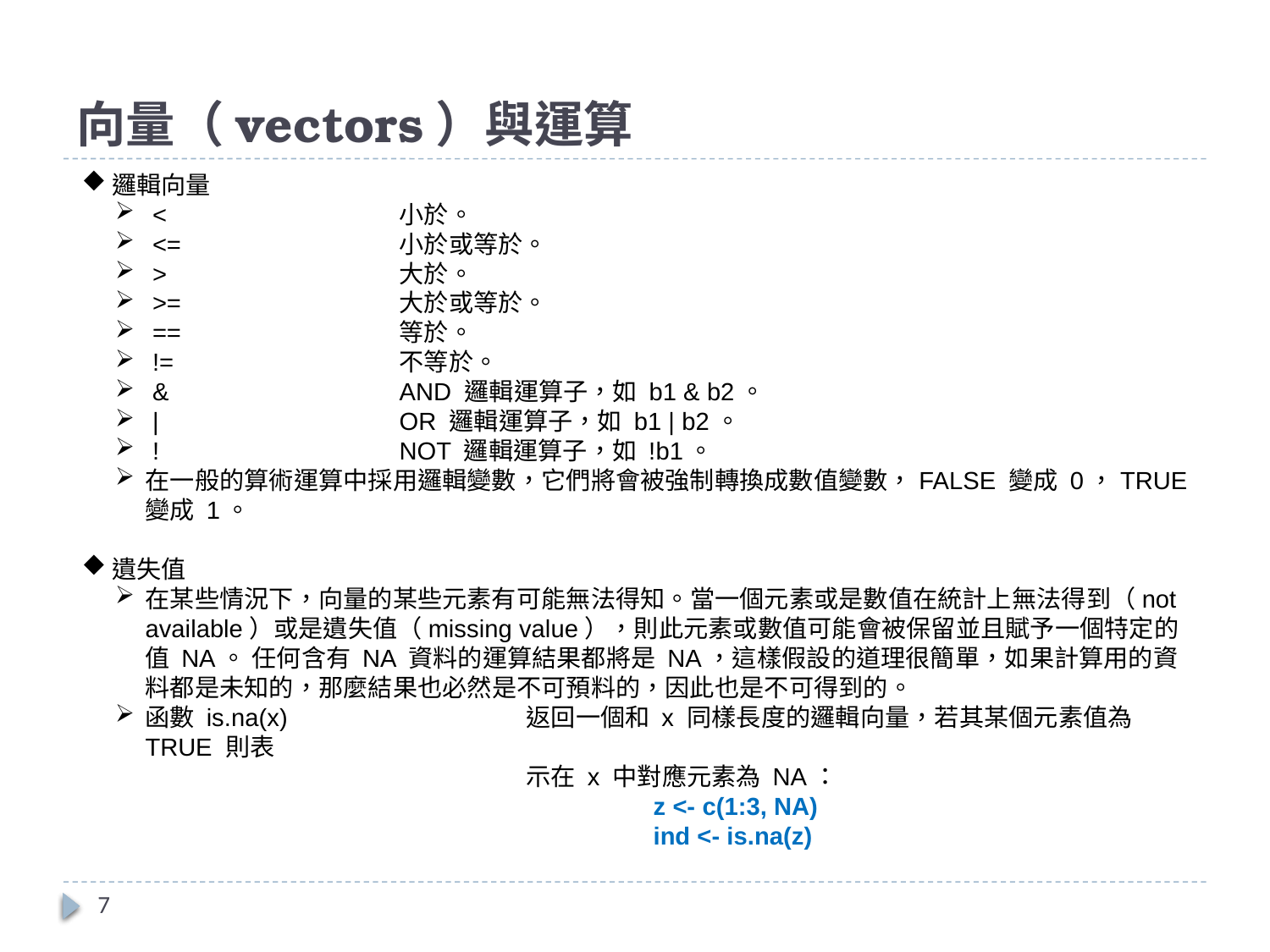

# 向量（vectors）與運算
邏輯向量
 <		小於。
 <=		小於或等於。
 >		大於。
 >=		大於或等於。
 ==		等於。
 !=		不等於。
 &		AND 邏輯運算子，如 b1 & b2。
 |		OR 邏輯運算子，如 b1 | b2。
 !		NOT 邏輯運算子，如 !b1。
在一般的算術運算中採用邏輯變數，它們將會被強制轉換成數值變數，FALSE 變成 0，TRUE 變成 1。

遺失值
在某些情況下，向量的某些元素有可能無法得知。當一個元素或是數值在統計上無法得到（not available）或是遺失值（missing value），則此元素或數值可能會被保留並且賦予一個特定的值 NA。 任何含有 NA 資料的運算結果都將是 NA，這樣假設的道理很簡單，如果計算用的資料都是未知的，那麼結果也必然是不可預料的，因此也是不可得到的。
函數 is.na(x)		返回一個和 x 同樣長度的邏輯向量，若其某個元素值為 TRUE 則表
			示在 x 中對應元素為 NA：
				z <- c(1:3, NA)
				ind <- is.na(z)
7